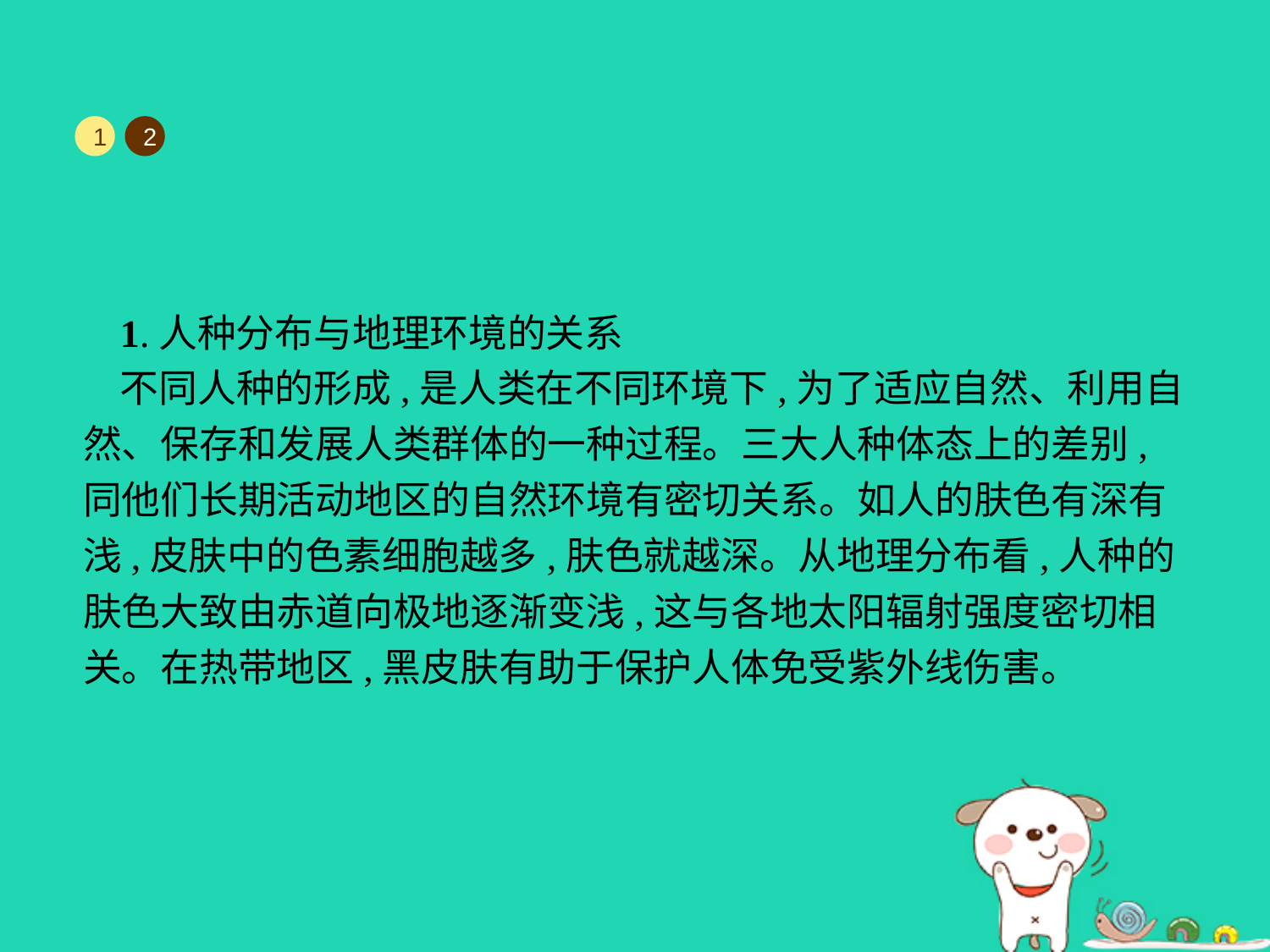

1
2
1.人种分布与地理环境的关系
不同人种的形成,是人类在不同环境下,为了适应自然、利用自然、保存和发展人类群体的一种过程。三大人种体态上的差别,同他们长期活动地区的自然环境有密切关系。如人的肤色有深有浅,皮肤中的色素细胞越多,肤色就越深。从地理分布看,人种的肤色大致由赤道向极地逐渐变浅,这与各地太阳辐射强度密切相关。在热带地区,黑皮肤有助于保护人体免受紫外线伤害。